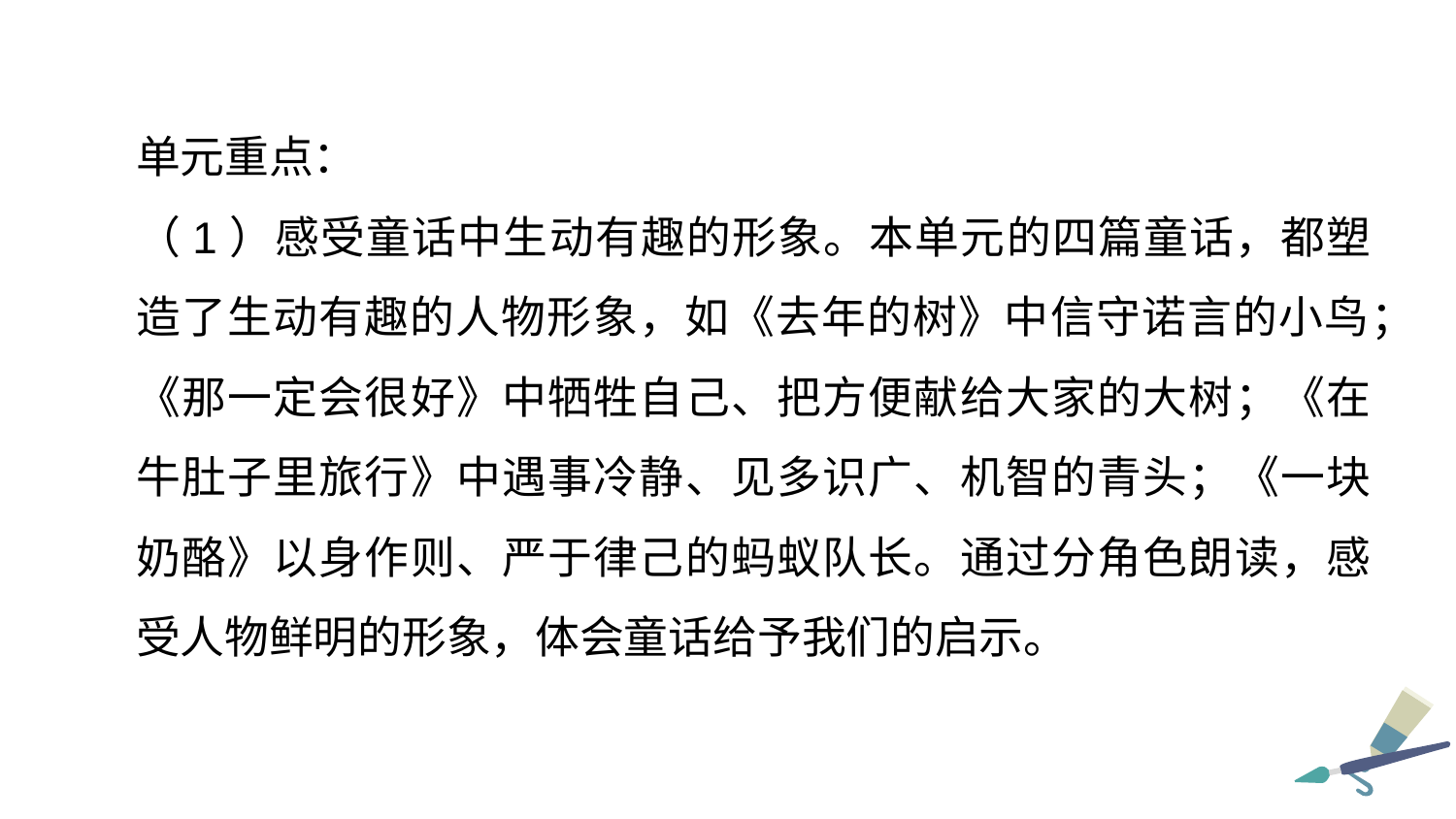

单元重点：
（1）感受童话中生动有趣的形象。本单元的四篇童话，都塑造了生动有趣的人物形象，如《去年的树》中信守诺言的小鸟；《那一定会很好》中牺牲自己、把方便献给大家的大树；《在牛肚子里旅行》中遇事冷静、见多识广、机智的青头；《一块奶酪》以身作则、严于律己的蚂蚁队长。通过分角色朗读，感受人物鲜明的形象，体会童话给予我们的启示。